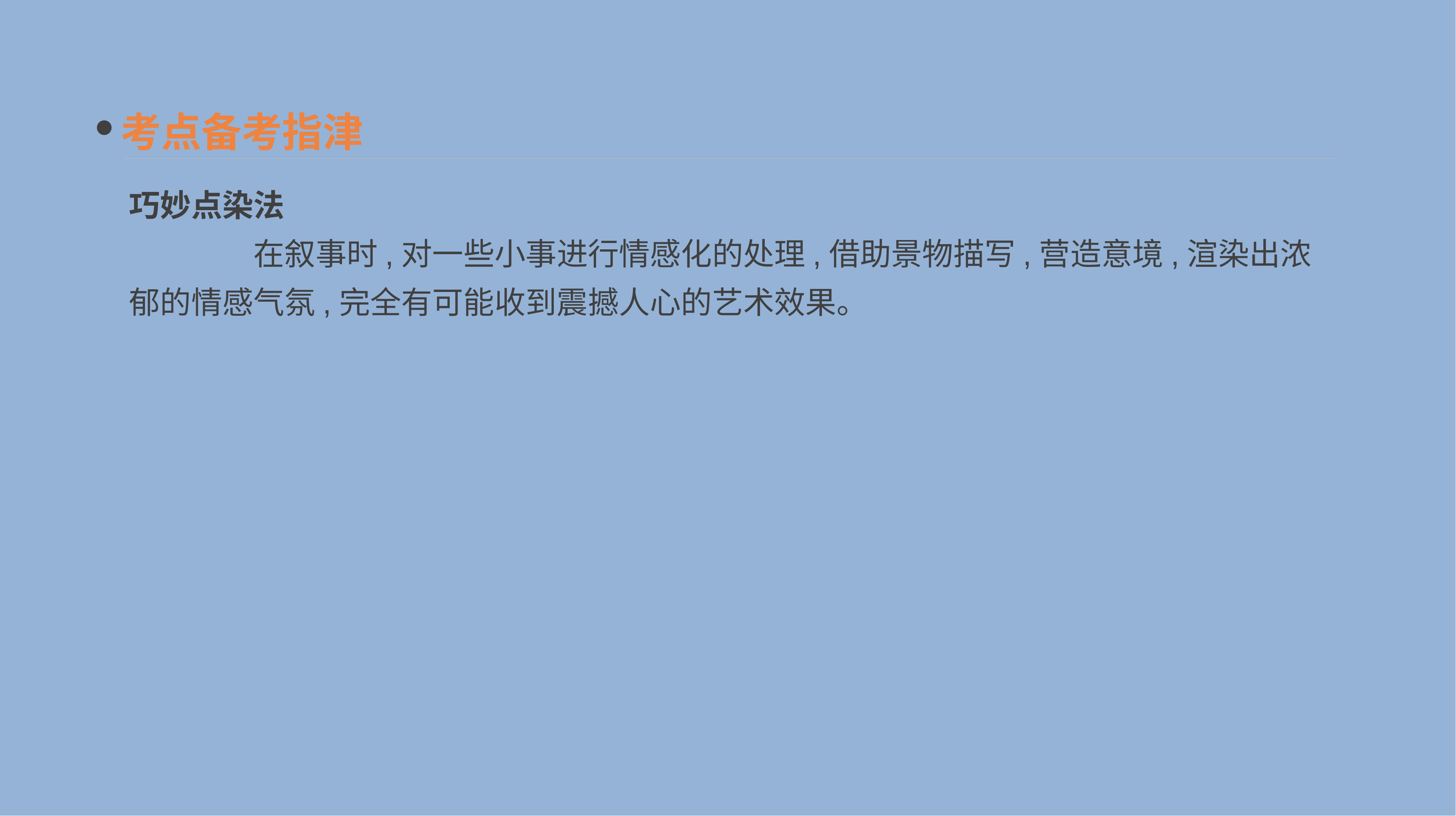

考点备考指津

巧妙点染法
　　　　在叙事时,对一些小事进行情感化的处理,借助景物描写,营造意境,渲染出浓郁的情感气氛,完全有可能收到震撼人心的艺术效果。